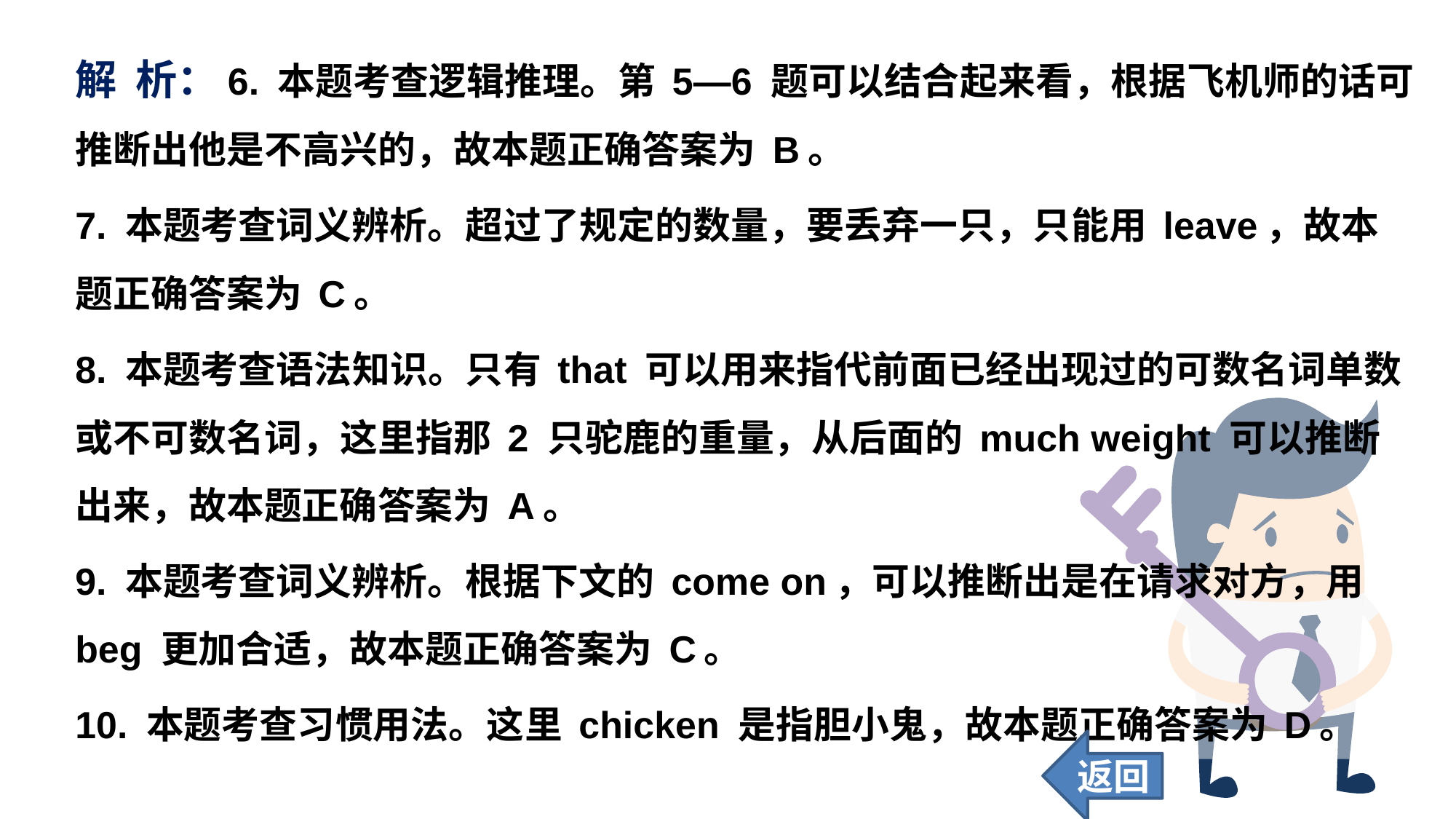

解  析：6. 本题考查逻辑推理。第 5—6 题可以结合起来看，根据飞机师的话可推断出他是不高兴的，故本题正确答案为 B。
7. 本题考查词义辨析。超过了规定的数量，要丢弃一只，只能用 leave，故本题正确答案为 C。
8. 本题考查语法知识。只有 that 可以用来指代前面已经出现过的可数名词单数或不可数名词，这里指那 2 只驼鹿的重量，从后面的 much weight 可以推断出来，故本题正确答案为 A。
9. 本题考查词义辨析。根据下文的 come on，可以推断出是在请求对方，用 beg 更加合适，故本题正确答案为 C。
10. 本题考查习惯用法。这里 chicken 是指胆小鬼，故本题正确答案为 D。

返回
64